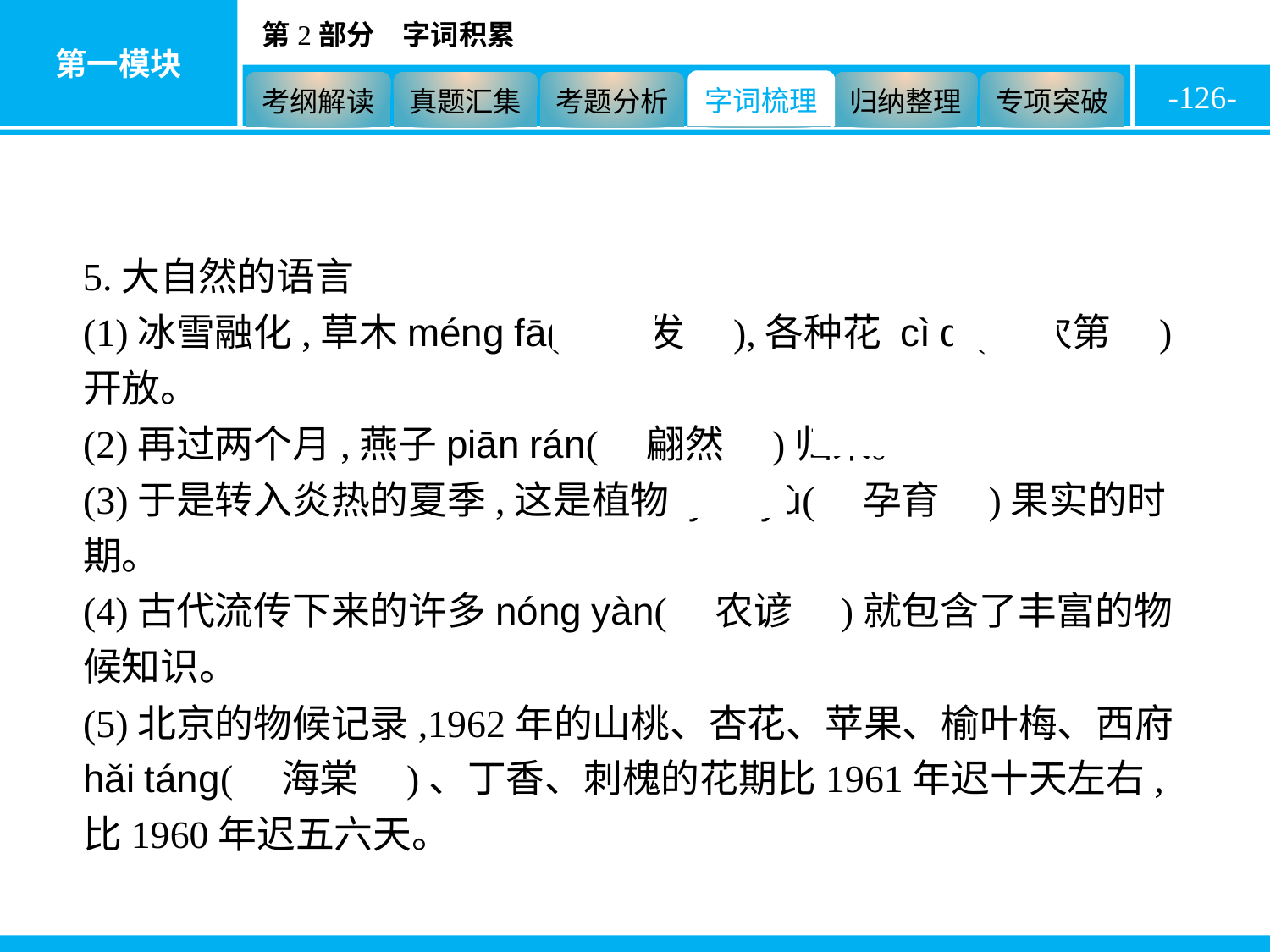

-126-
5.大自然的语言
(1)冰雪融化,草木méng fā(　萌发　),各种花 cì dì(　次第　)开放。
(2)再过两个月,燕子piān rán(　翩然　)归来。
(3)于是转入炎热的夏季,这是植物 yùn yù(　孕育　)果实的时期。
(4)古代流传下来的许多nóng yàn(　农谚　)就包含了丰富的物候知识。
(5)北京的物候记录,1962年的山桃、杏花、苹果、榆叶梅、西府hǎi tánɡ(　海棠　)、丁香、刺槐的花期比1961年迟十天左右,比1960年迟五六天。